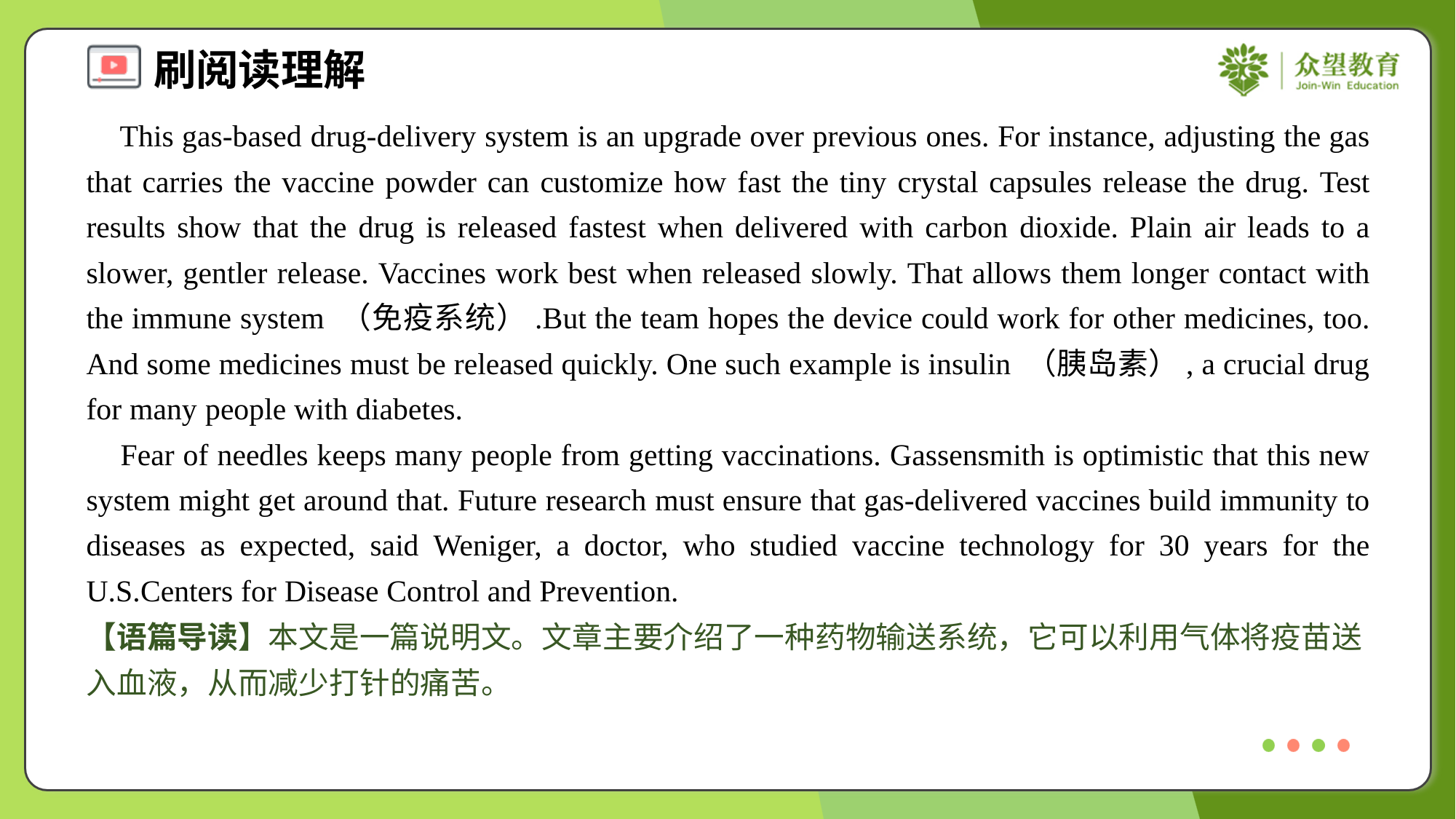

This gas-based drug-delivery system is an upgrade over previous ones. For instance, adjusting the gas that carries the vaccine powder can customize how fast the tiny crystal capsules release the drug. Test results show that the drug is released fastest when delivered with carbon dioxide. Plain air leads to a slower, gentler release. Vaccines work best when released slowly. That allows them longer contact with the immune system （免疫系统）.But the team hopes the device could work for other medicines, too. And some medicines must be released quickly. One such example is insulin （胰岛素）, a crucial drug for many people with diabetes.
    Fear of needles keeps many people from getting vaccinations. Gassensmith is optimistic that this new system might get around that. Future research must ensure that gas-delivered vaccines build immunity to diseases as expected, said Weniger, a doctor, who studied vaccine technology for 30 years for the U.S.Centers for Disease Control and Prevention.
【语篇导读】本文是一篇说明文。文章主要介绍了一种药物输送系统，它可以利用气体将疫苗送入血液，从而减少打针的痛苦。